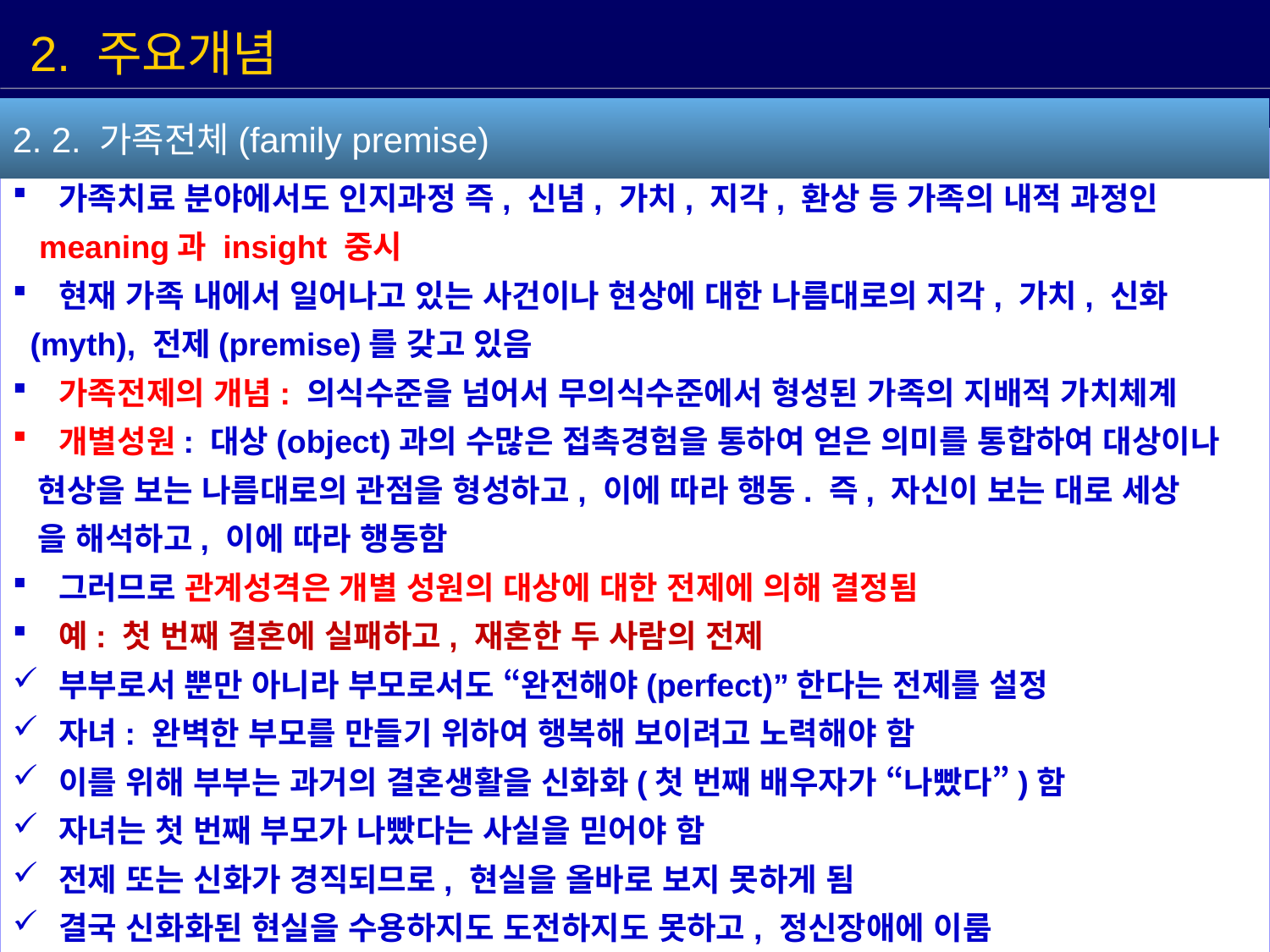

2. 주요개념

 가족치료 분야에서도 인지과정 즉, 신념, 가치, 지각, 환상 등 가족의 내적 과정인
   meaning과 insight 중시
 현재 가족 내에서 일어나고 있는 사건이나 현상에 대한 나름대로의 지각, 가치, 신화
  (myth), 전제(premise)를 갖고 있음
 가족전제의 개념: 의식수준을 넘어서 무의식수준에서 형성된 가족의 지배적 가치체계
 개별성원: 대상(object)과의 수많은 접촉경험을 통하여 얻은 의미를 통합하여 대상이나
  현상을 보는 나름대로의 관점을 형성하고, 이에 따라 행동. 즉, 자신이 보는 대로 세상
  을 해석하고, 이에 따라 행동함
 그러므로 관계성격은 개별 성원의 대상에 대한 전제에 의해 결정됨
 예: 첫 번째 결혼에 실패하고, 재혼한 두 사람의 전제
 부부로서 뿐만 아니라 부모로서도 “완전해야(perfect)”한다는 전제를 설정
 자녀: 완벽한 부모를 만들기 위하여 행복해 보이려고 노력해야 함
 이를 위해 부부는 과거의 결혼생활을 신화화(첫 번째 배우자가 “나빴다”)함
 자녀는 첫 번째 부모가 나빴다는 사실을 믿어야 함
 전제 또는 신화가 경직되므로, 현실을 올바로 보지 못하게 됨
 결국 신화화된 현실을 수용하지도 도전하지도 못하고, 정신장애에 이룸
2. 2. 가족전체(family premise)